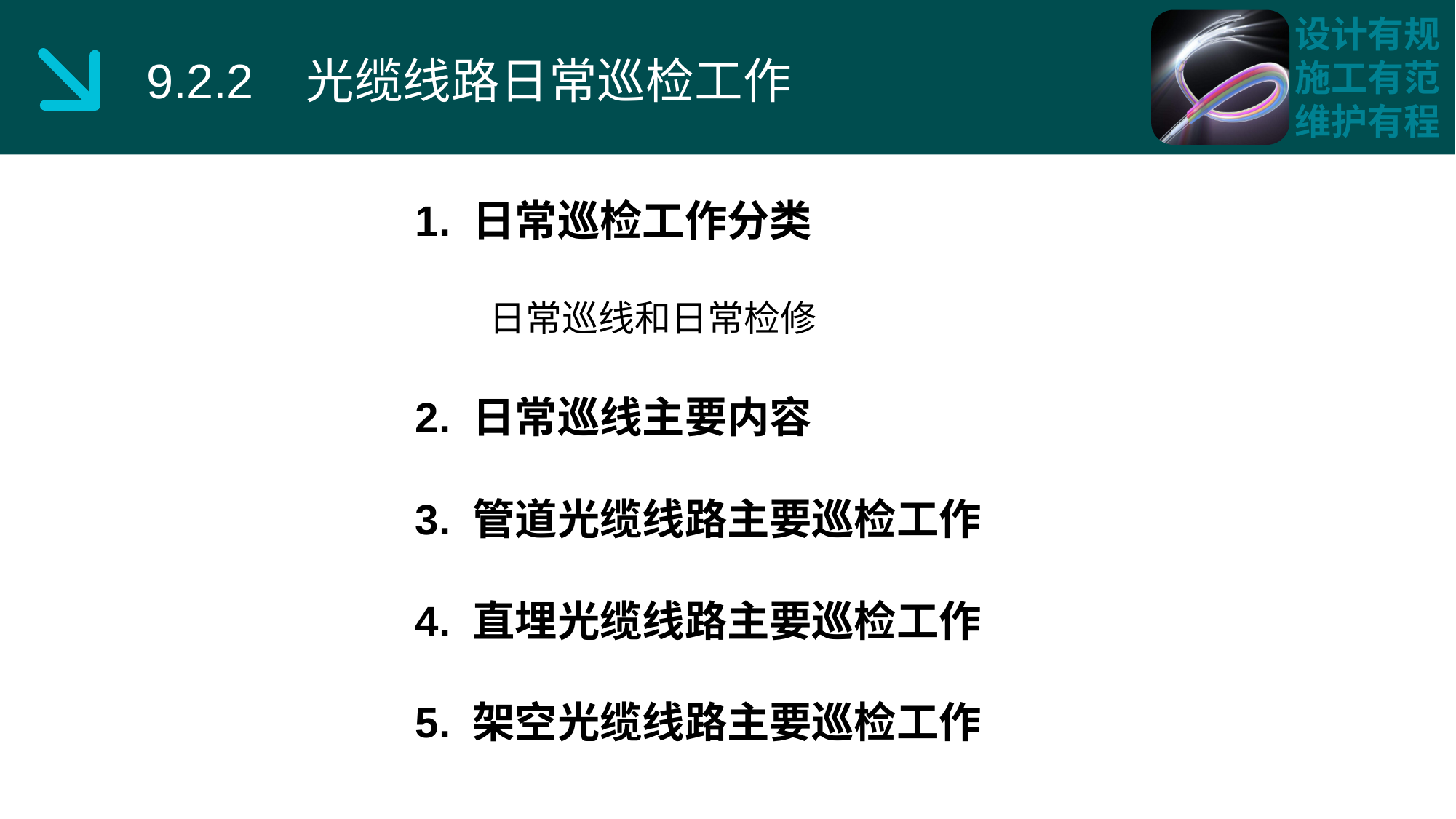

9.2.2   光缆线路日常巡检工作

1. 日常巡检工作分类

        日常巡线和日常检修

2. 日常巡线主要内容

3. 管道光缆线路主要巡检工作

4. 直埋光缆线路主要巡检工作

5. 架空光缆线路主要巡检工作